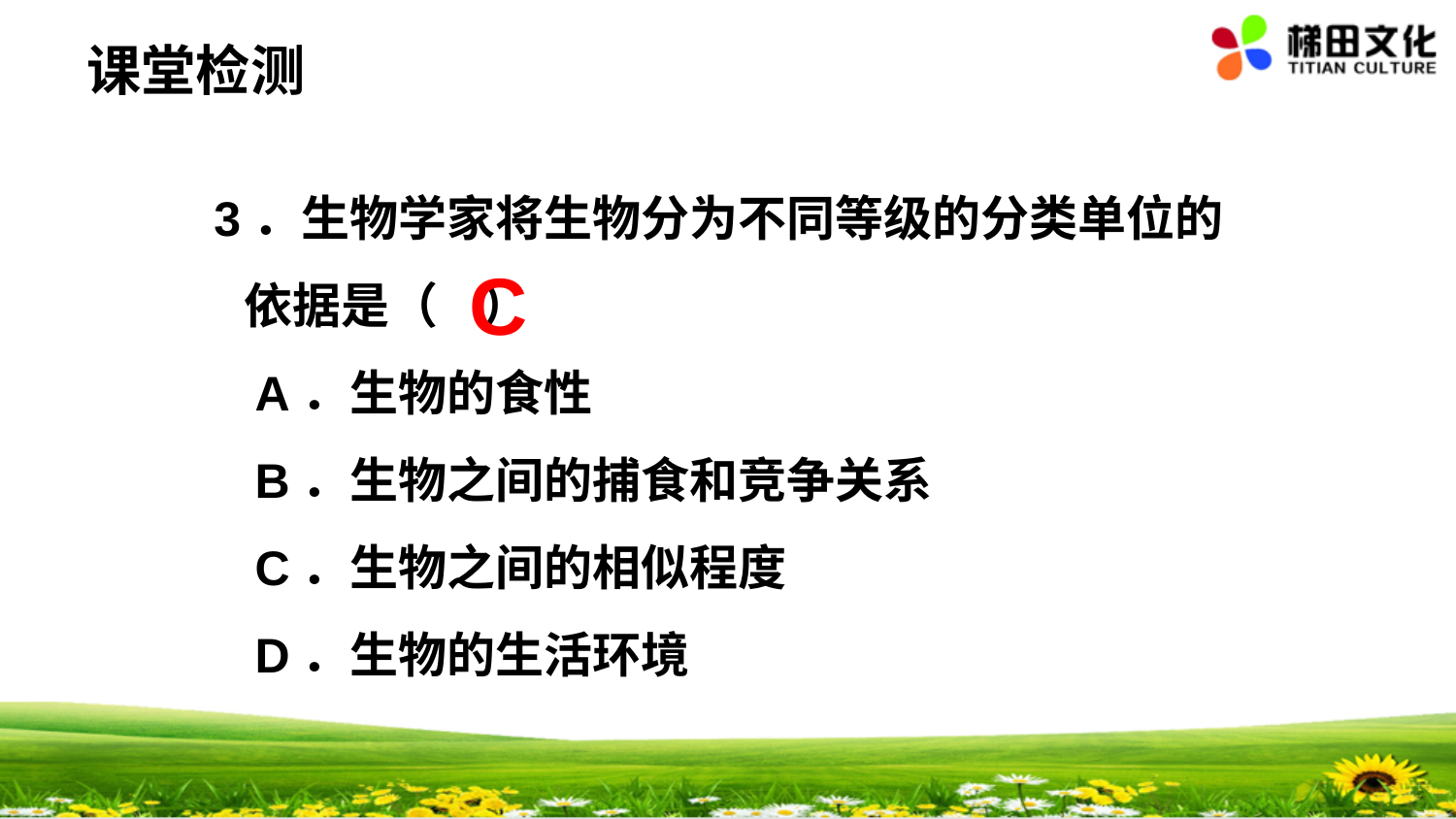

课堂检测
 3．生物学家将生物分为不同等级的分类单位的依据是（    ）
    A．生物的食性
    B．生物之间的捕食和竞争关系
    C．生物之间的相似程度
    D．生物的生活环境

C